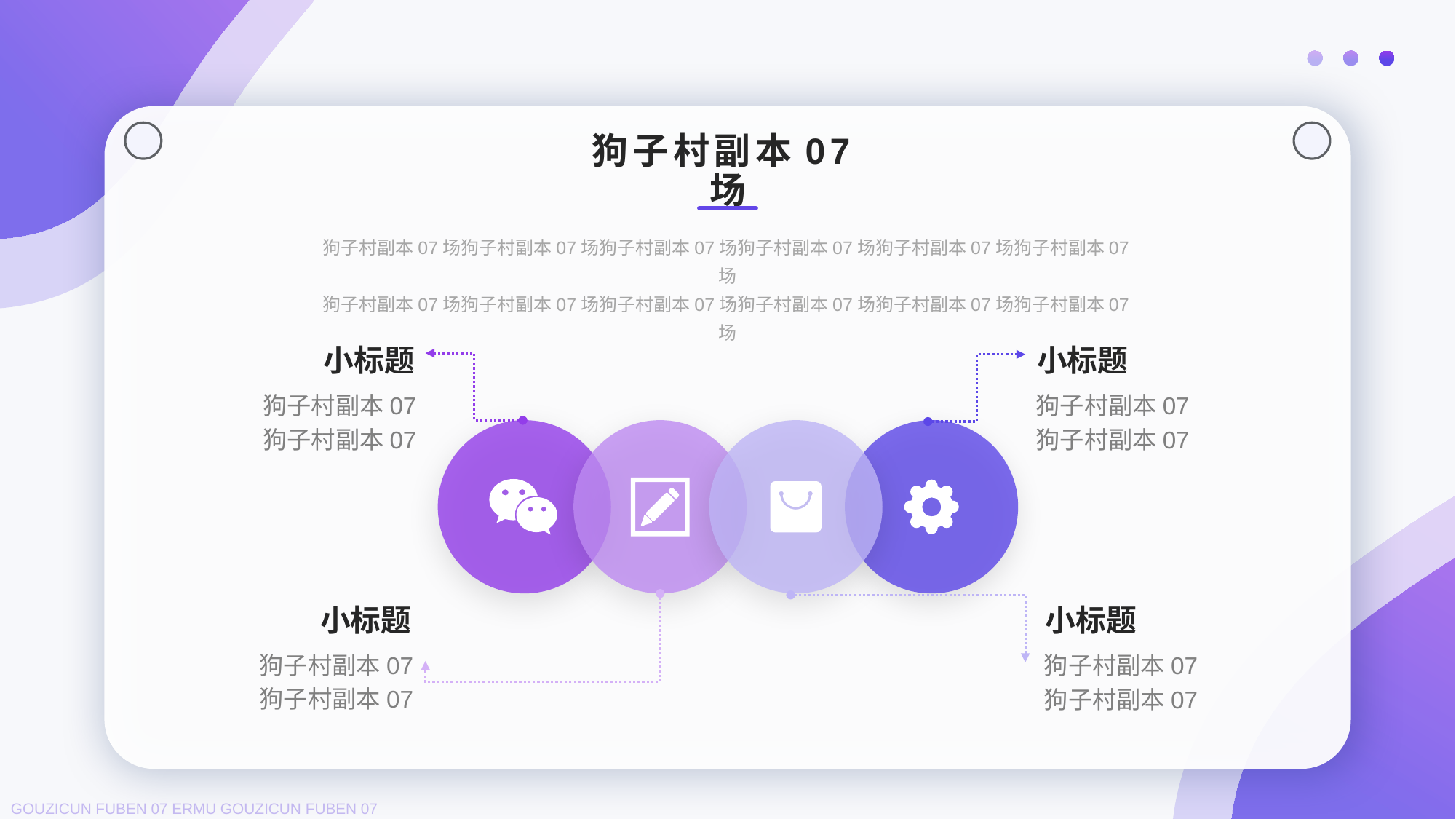

### Chart

| Category |
|---|
狗子村副本07场
狗子村副本07场狗子村副本07场狗子村副本07场狗子村副本07场狗子村副本07场狗子村副本07场
狗子村副本07场狗子村副本07场狗子村副本07场狗子村副本07场狗子村副本07场狗子村副本07场
小标题
小标题
狗子村副本07
狗子村副本07
狗子村副本07
狗子村副本07

小标题
小标题

狗子村副本07
狗子村副本07
狗子村副本07
狗子村副本07
GOUZICUN FUBEN 07 ERMU GOUZICUN FUBEN 07